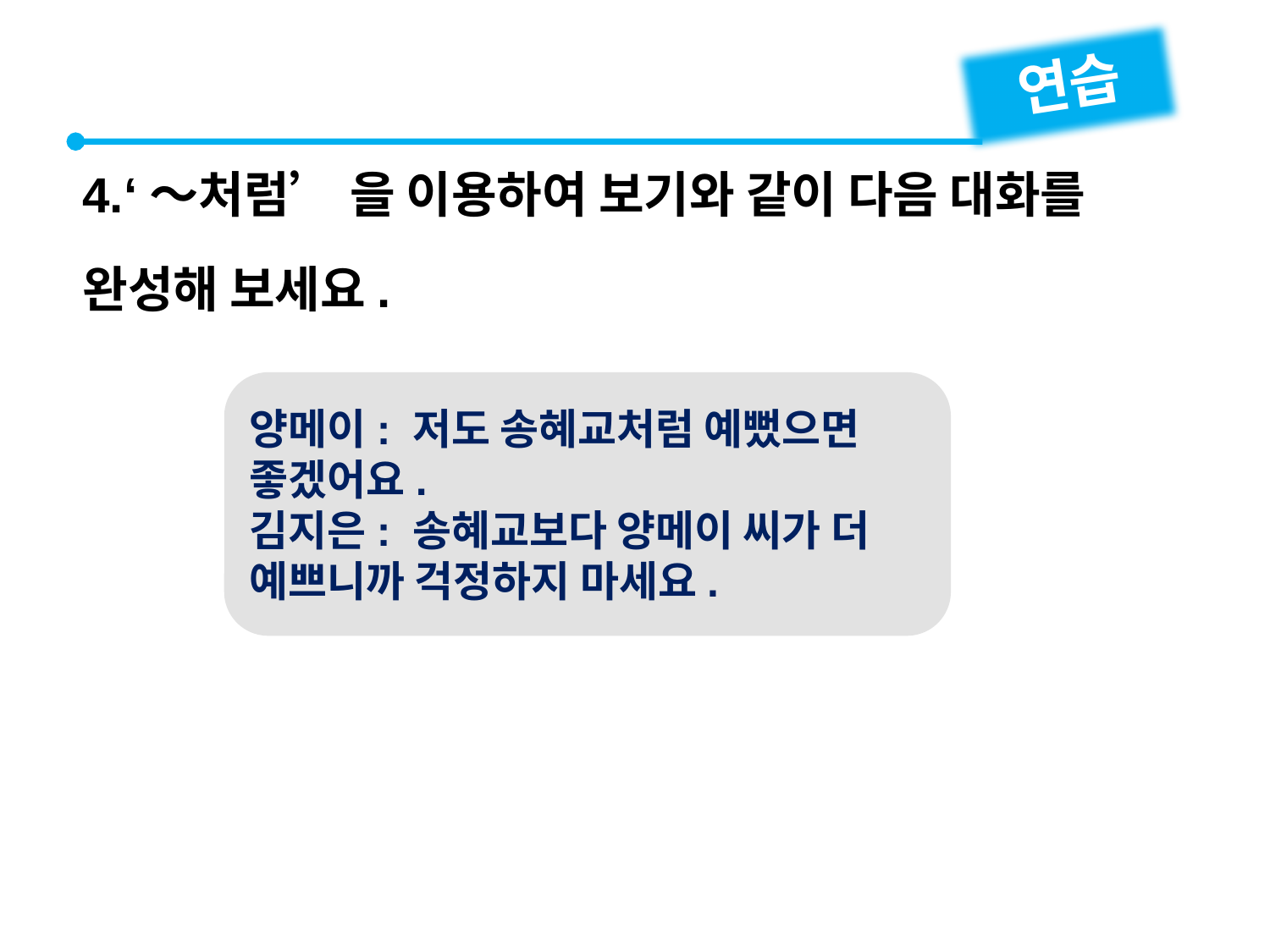

연습
4.‘～처럼’ 을 이용하여 보기와 같이 다음 대화를 완성해 보세요.
양메이: 저도 송혜교처럼 예뻤으면 좋겠어요.
김지은: 송혜교보다 양메이 씨가 더 예쁘니까 걱정하지 마세요.